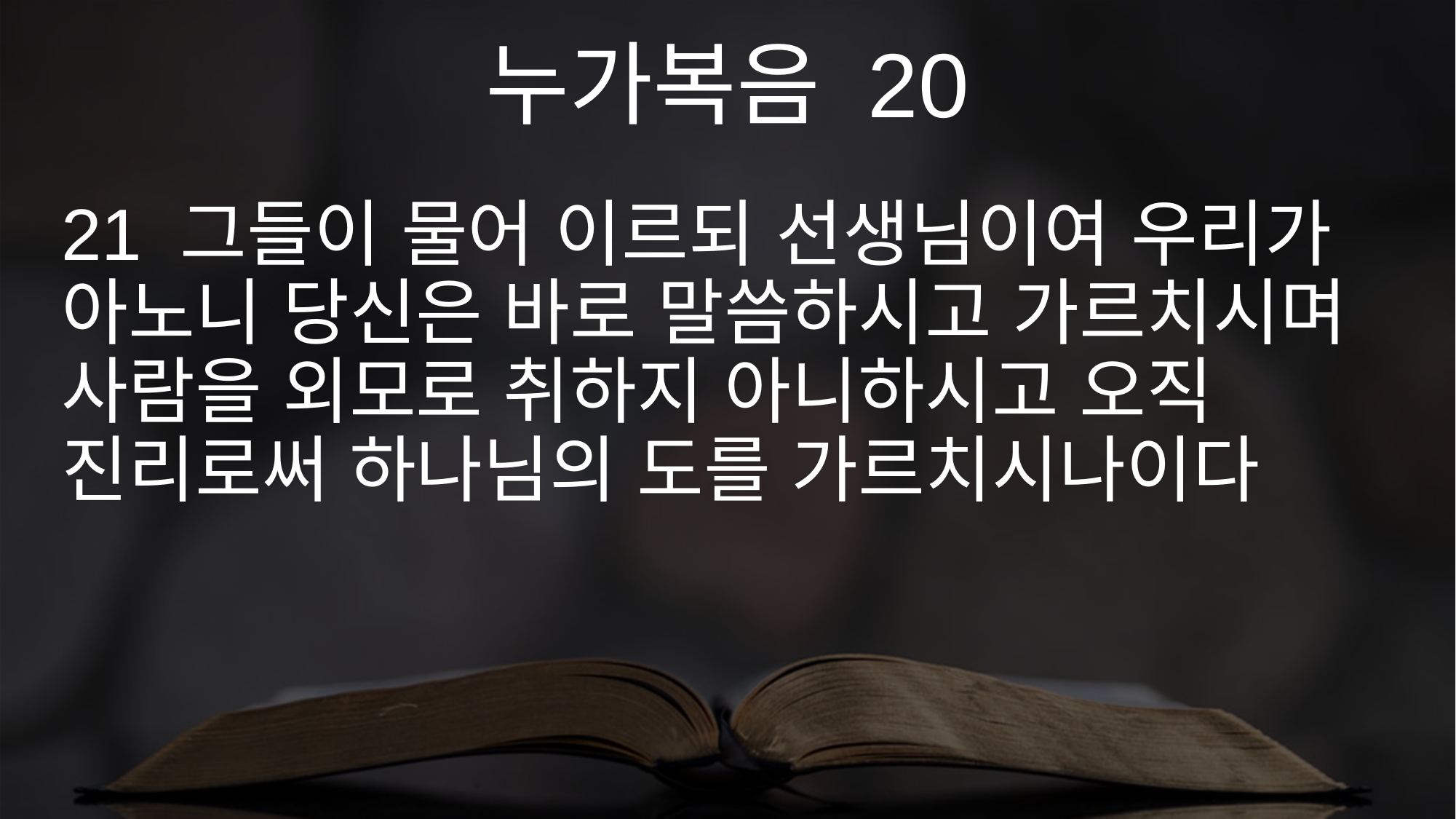

누가복음 20
21 그들이 물어 이르되 선생님이여 우리가 아노니 당신은 바로 말씀하시고 가르치시며 사람을 외모로 취하지 아니하시고 오직 진리로써 하나님의 도를 가르치시나이다